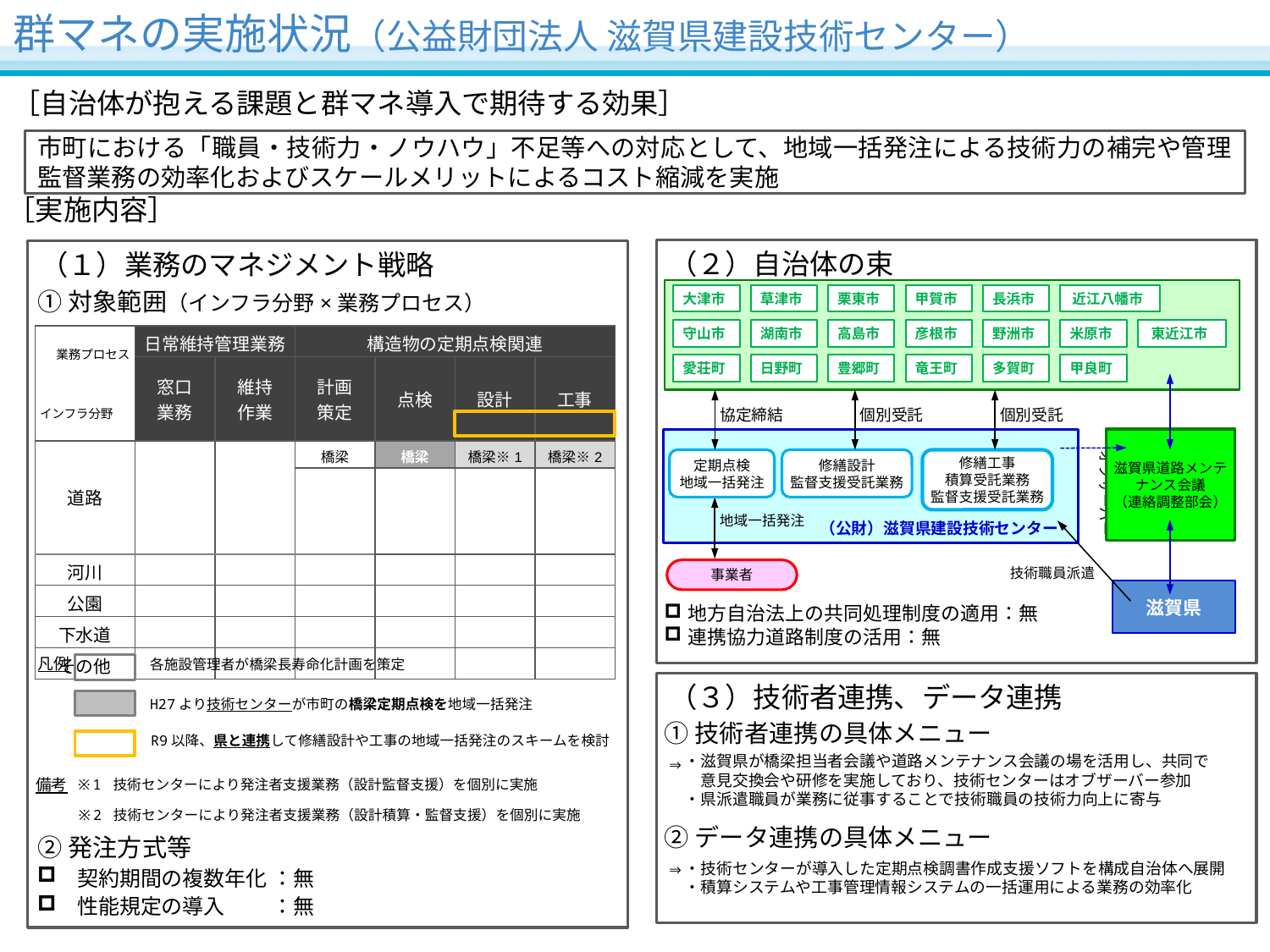

# 群マネの実施状況（公益財団法人 滋賀県建設技術センター）
［自治体が抱える課題と群マネ導入で期待する効果］
市町における「職員・技術力・ノウハウ」不足等への対応として、地域一括発注による技術力の補完や管理監督業務の効率化およびスケールメリットによるコスト縮減を実施
［実施内容］
（２）自治体の束
（１）業務のマネジメント戦略

大津市
草津市
栗東市
甲賀市
長浜市
近江八幡市
守山市
湖南市
高島市
彦根市
野洲市
米原市
東近江市
愛荘町
日野町
豊郷町
竜王町
多賀町
甲良町
①対象範囲（インフラ分野×業務プロセス）
| 業務プロセス インフラ分野 | 日常維持管理業務 |  | 構造物の定期点検関連 |  |  |  |
| --- | --- | --- | --- | --- | --- | --- |
|  | 窓口 業務 | 維持 作業 | 計画 策定 | 点検 | 設計 | 工事 |
| 道路 |  |  | 橋梁 | 橋梁 | 橋梁※1 | 橋梁※2 |
|  |  |  |  |  |  |  |
| 河川 |  |  |  |  |  |  |
| 公園 |  |  |  |  |  |  |
| 下水道 |  |  |  |  |  |  |
| その他 |  |  |  |  |  |  |
協定締結
個別受託
個別受託

滋賀県道路メンテナンス会議
（連絡調整部会）
（公財）滋賀県建設技術センター
定期点検
地域一括発注
修繕設計
監督支援受託業務
修繕工事
積算受託業務
監督支援受託業務
オブザーバー
地域一括発注
技術職員派遣
事業者
滋賀県
地方自治法上の共同処理制度の適用：無
連携協力道路制度の活用：無
凡例

各施設管理者が橋梁長寿命化計画を策定
（３）技術者連携、データ連携

H27より技術センターが市町の橋梁定期点検を地域一括発注
①技術者連携の具体メニュー
⇒

R9以降、県と連携して修繕設計や工事の地域一括発注のスキームを検討
・滋賀県が橋梁担当者会議や道路メンテナンス会議の場を活用し、共同で
　意見交換会や研修を実施しており、技術センターはオブザーバー参加
・県派遣職員が業務に従事することで技術職員の技術力向上に寄与
備考
※1 技術センターにより発注者支援業務（設計監督支援）を個別に実施
※2 技術センターにより発注者支援業務（設計積算・監督支援）を個別に実施
②データ連携の具体メニュー
⇒
②発注方式等

契約期間の複数年化 ：無

性能規定の導入　　 ：無
・技術センターが導入した定期点検調書作成支援ソフトを構成自治体へ展開
・積算システムや工事管理情報システムの一括運用による業務の効率化